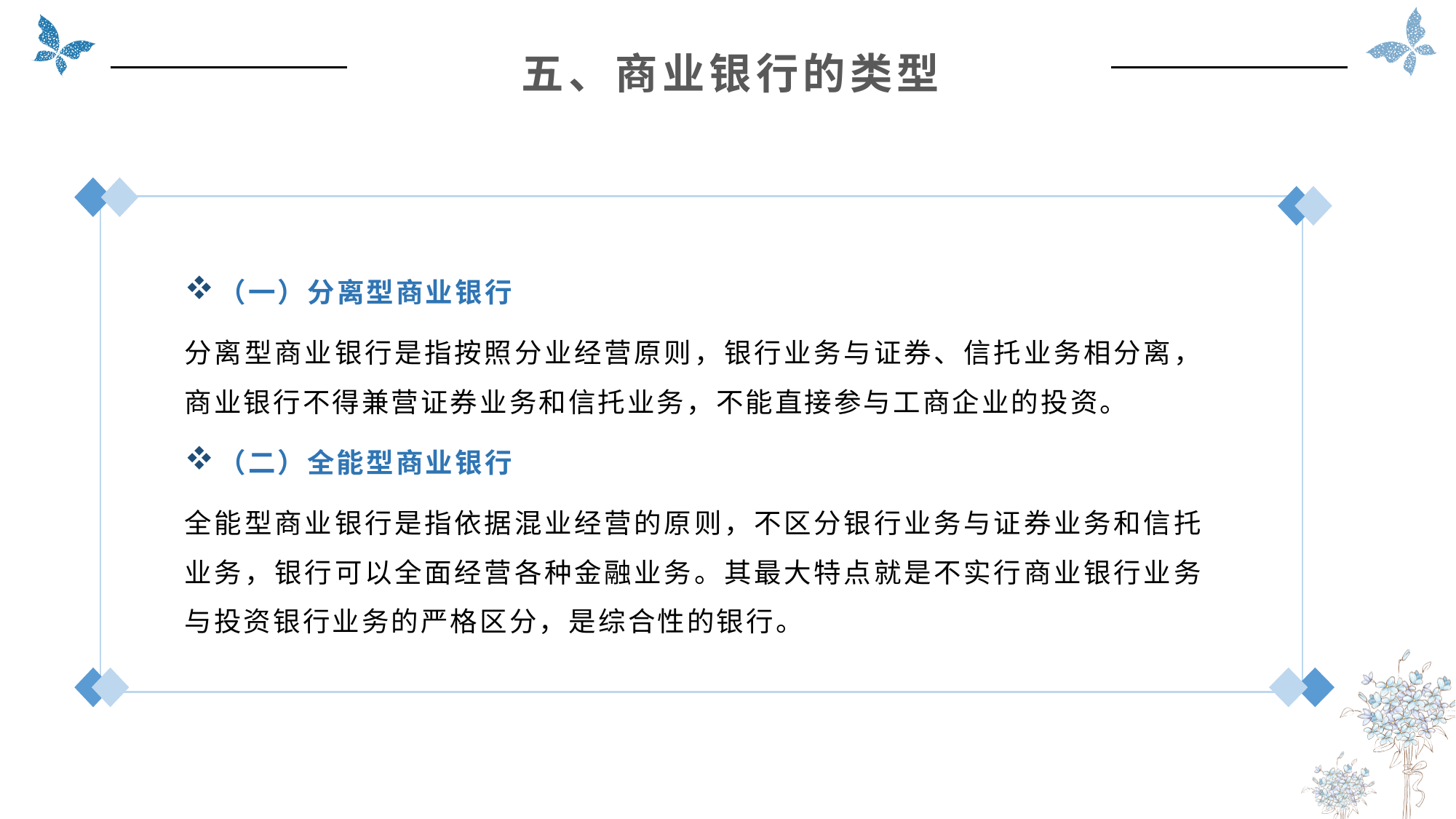

五、商业银行的类型

（一）分离型商业银行
分离型商业银行是指按照分业经营原则，银行业务与证券、信托业务相分离，商业银行不得兼营证券业务和信托业务，不能直接参与工商企业的投资。
（二）全能型商业银行
全能型商业银行是指依据混业经营的原则，不区分银行业务与证券业务和信托业务，银行可以全面经营各种金融业务。其最大特点就是不实行商业银行业务与投资银行业务的严格区分，是综合性的银行。